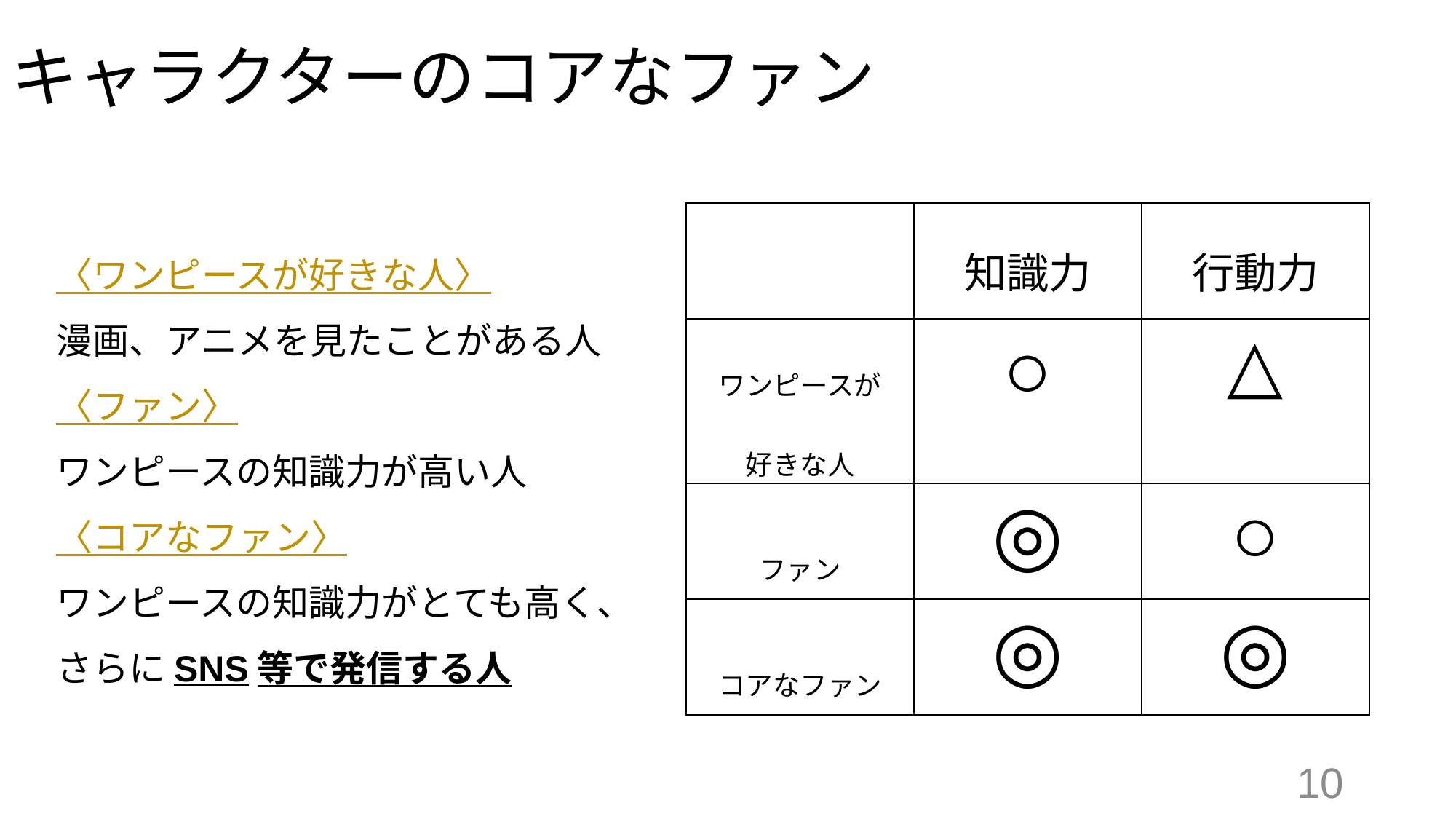

# キャラクターのコアなファン
|  | 知識力 | 行動力 |
| --- | --- | --- |
| ワンピースが 好きな人 | ○ | △ |
| ファン | ◎ | ○ |
| コアなファン | ◎ | ◎ |
〈ワンピースが好きな人〉
漫画、アニメを見たことがある人
〈ファン〉
ワンピースの知識力が高い人
〈コアなファン〉
ワンピースの知識力がとても高く、
さらにSNS等で発信する人
10